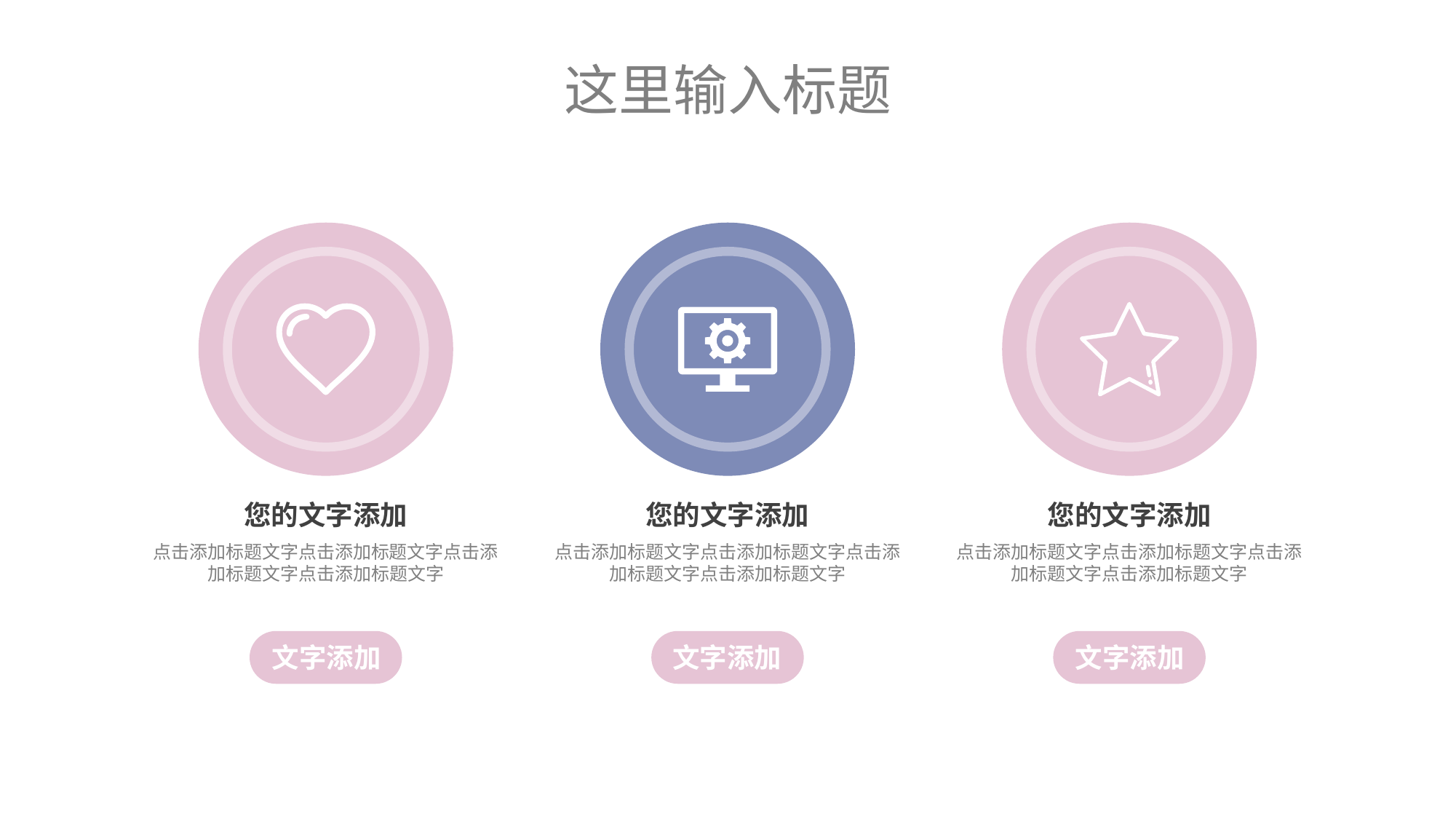

这里输入标题

您的文字添加
点击添加标题文字点击添加标题文字点击添加标题文字点击添加标题文字

文字添加
您的文字添加
点击添加标题文字点击添加标题文字点击添加标题文字点击添加标题文字

文字添加
您的文字添加
点击添加标题文字点击添加标题文字点击添加标题文字点击添加标题文字

文字添加